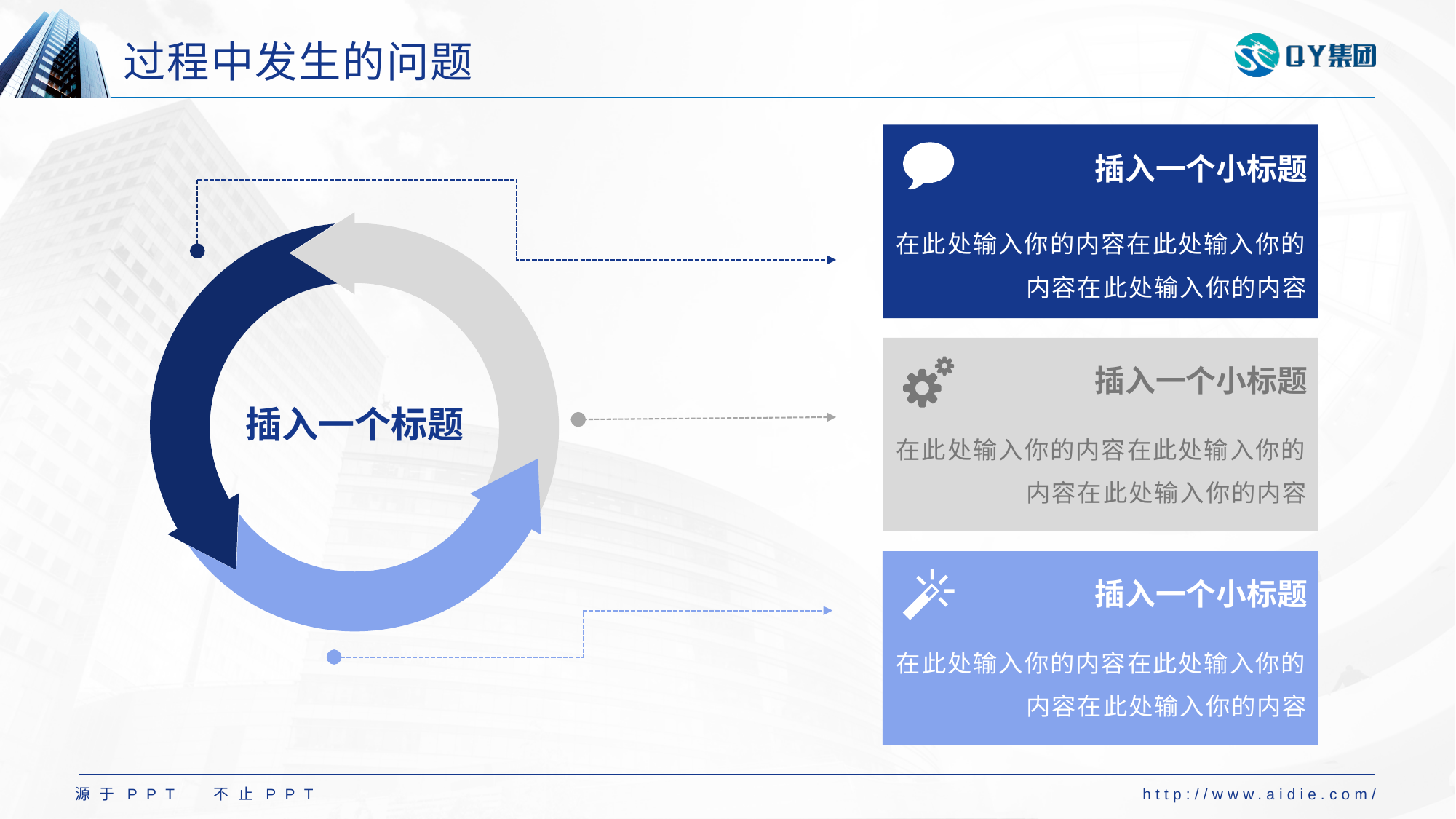

# 过程中发生的问题

在此处输入你的内容在此处输入你的内容在此处输入你的内容
插入一个小标题

插入一个标题
插入一个小标题

在此处输入你的内容在此处输入你的内容在此处输入你的内容

插入一个小标题

在此处输入你的内容在此处输入你的内容在此处输入你的内容